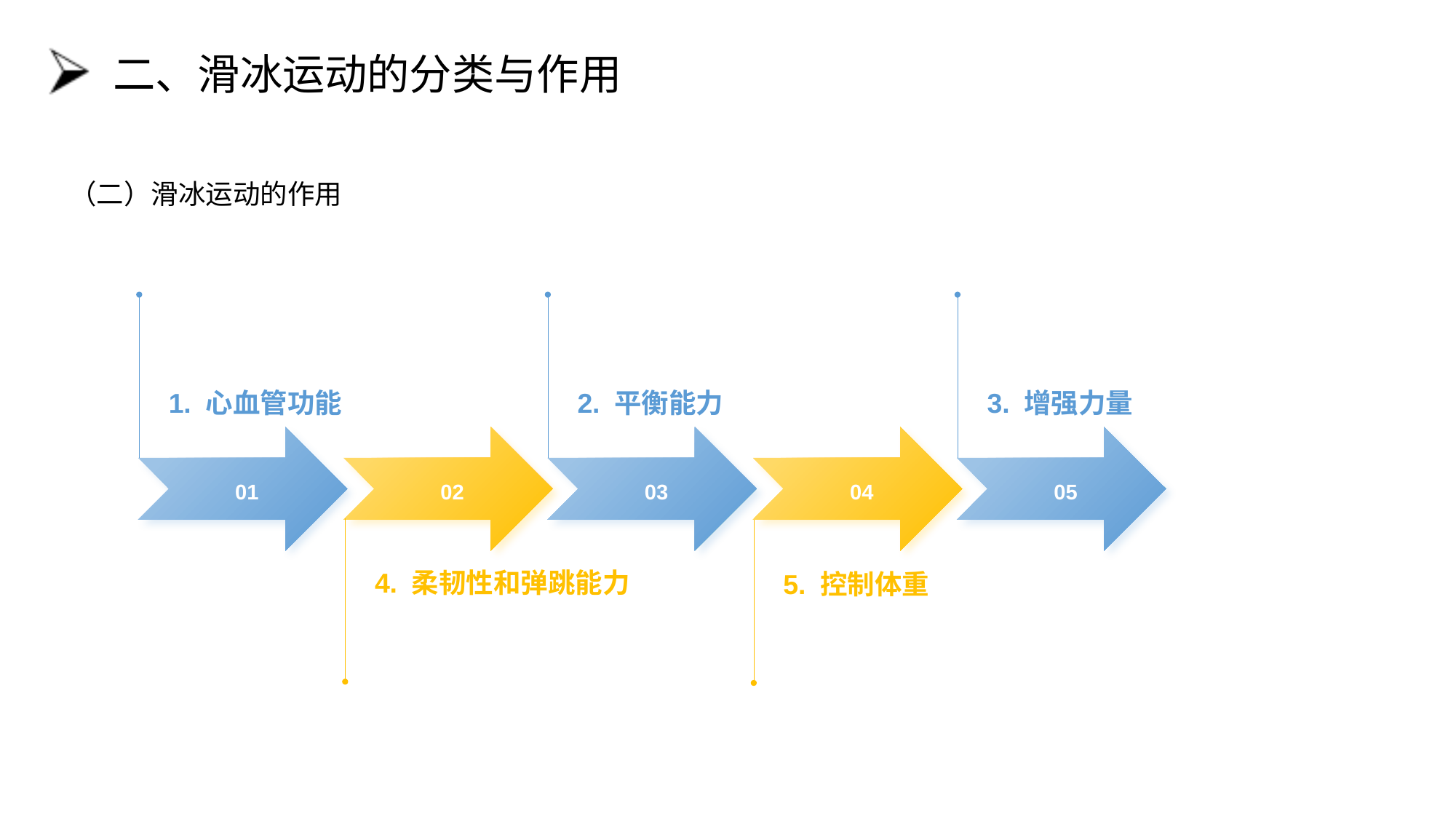

# 二、滑冰运动的分类与作用
（二）滑冰运动的作用
1. 心血管功能
2. 平衡能力
3. 增强力量
01
02
03
04
05
4. 柔韧性和弹跳能力
5. 控制体重